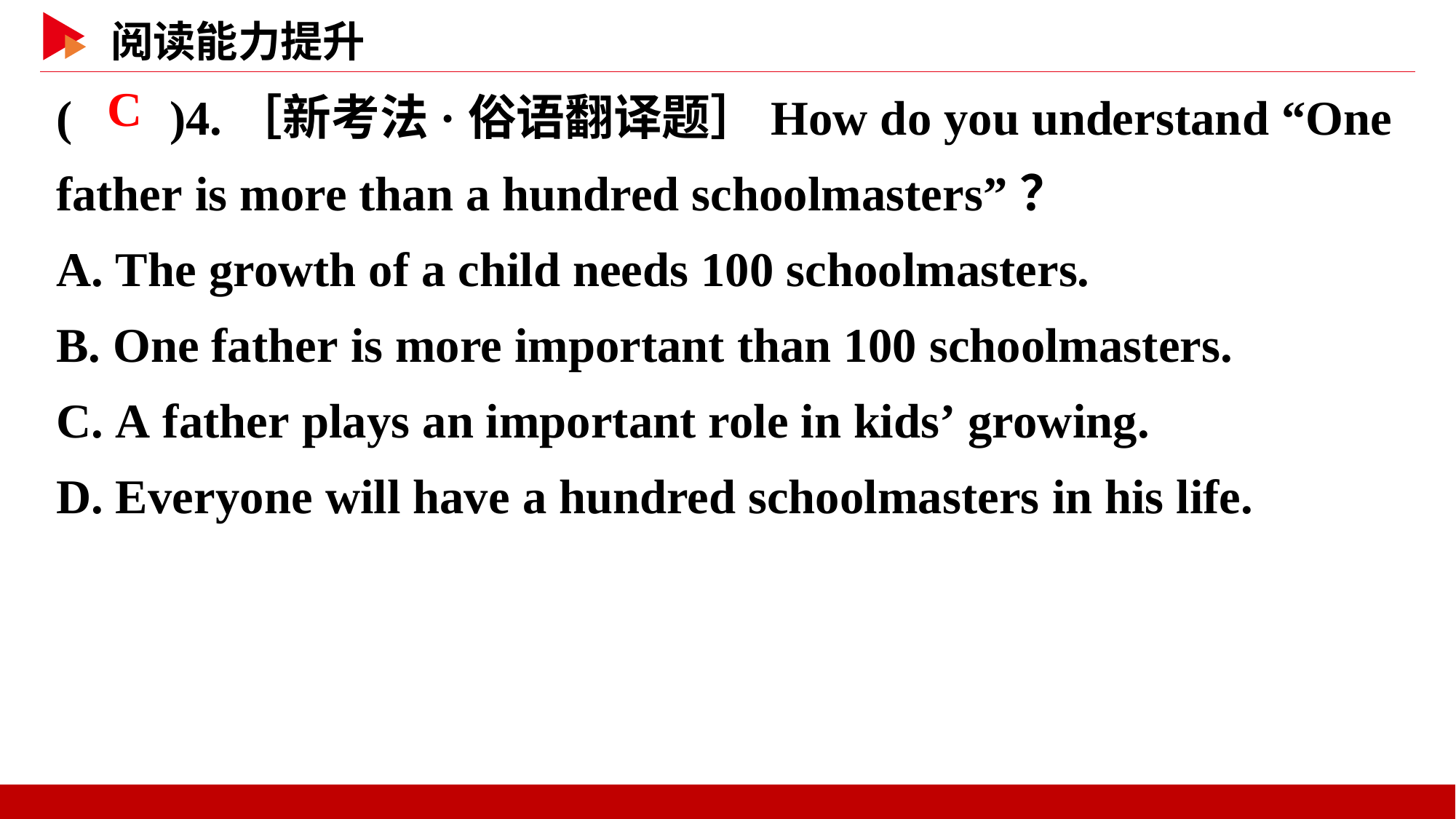

(        )4.［新考法·俗语翻译题］How do you understand “One father is more than a hundred schoolmasters”？
A. The growth of a child needs 100 schoolmasters.
B. One father is more important than 100 schoolmasters.
C. A father plays an important role in kids’ growing.
D. Everyone will have a hundred schoolmasters in his life.
   C